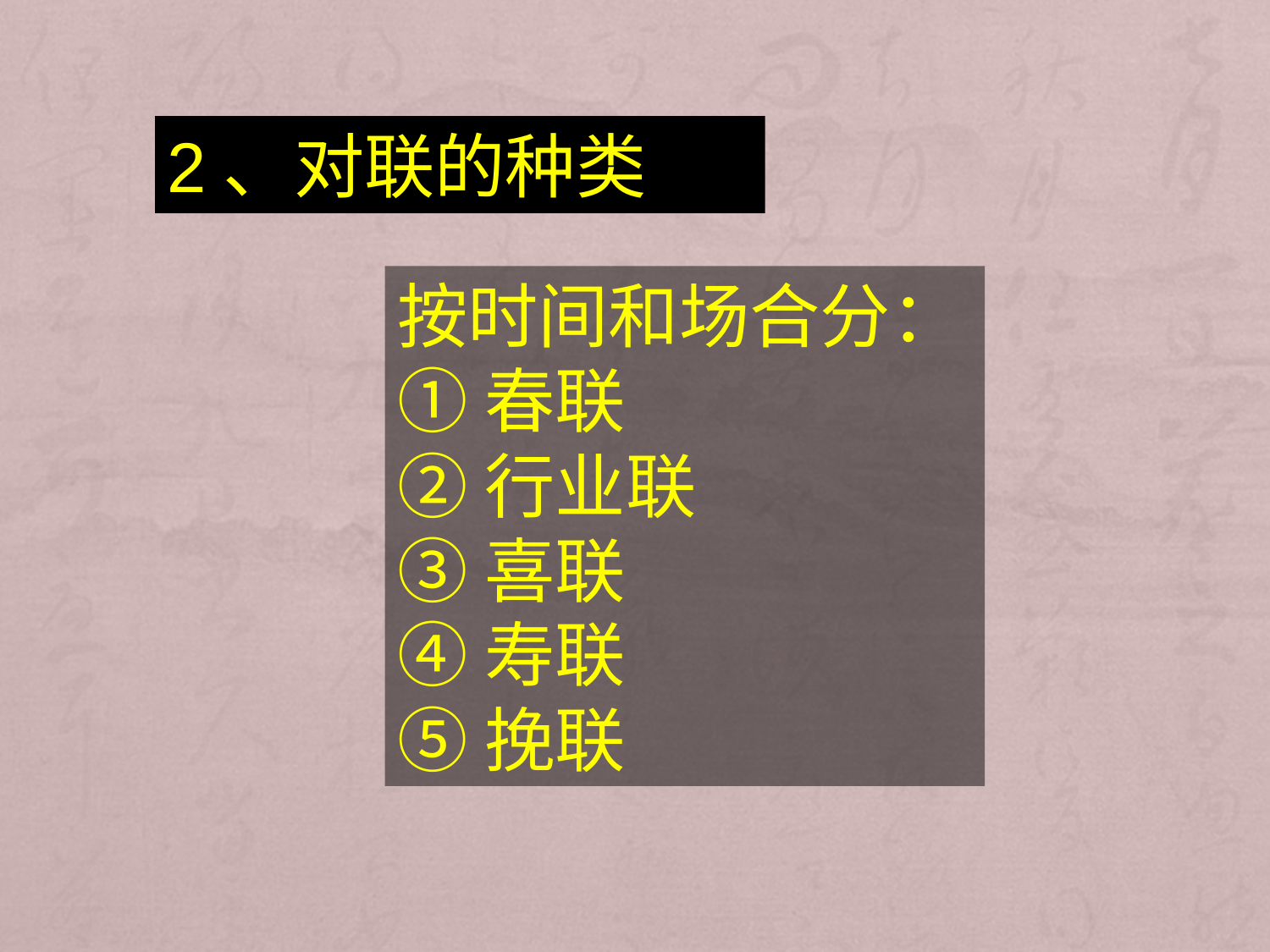

2、对联的种类
按时间和场合分：
①春联
②行业联
③喜联
④寿联
⑤挽联